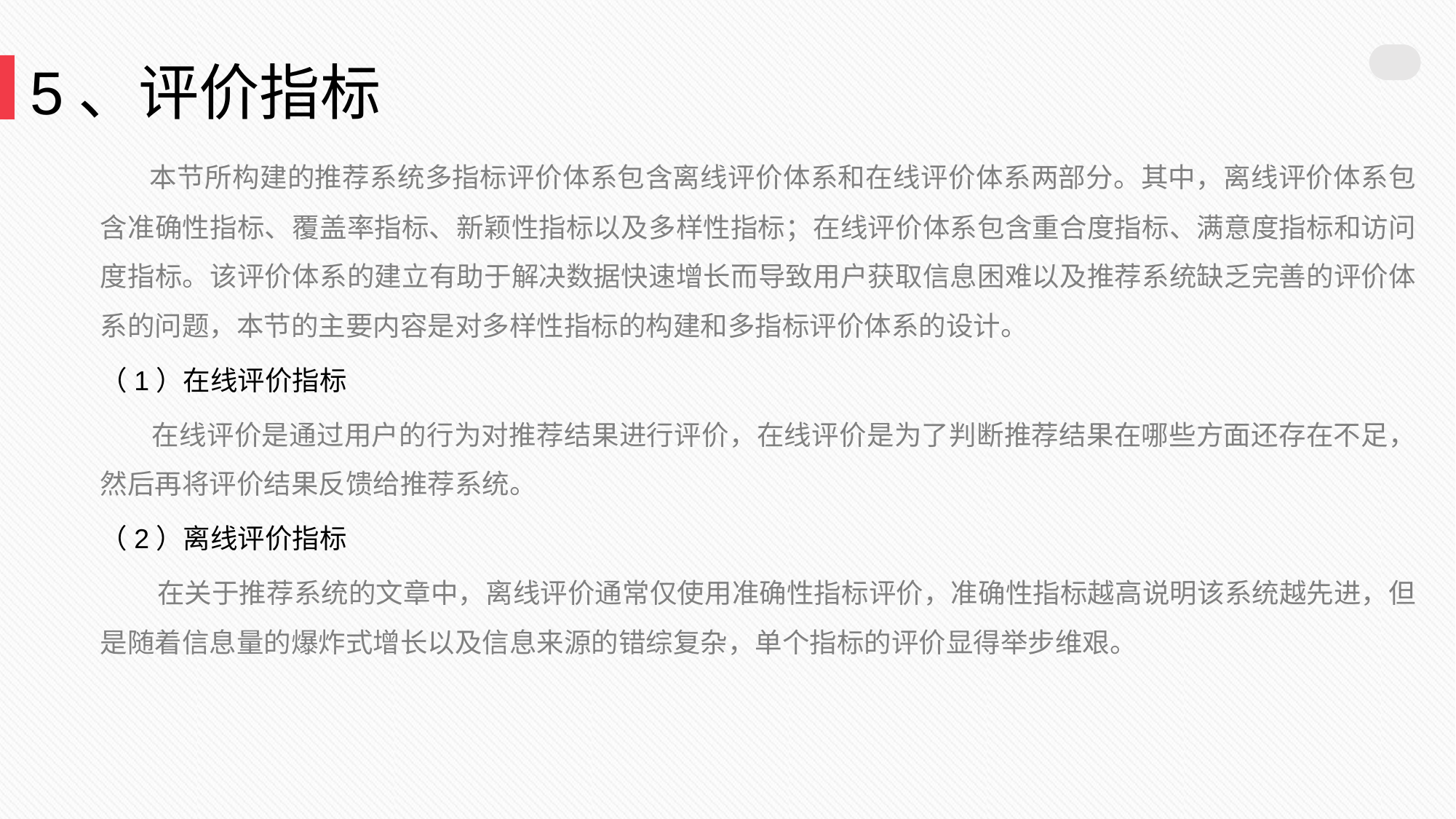

5、评价指标
      本节所构建的推荐系统多指标评价体系包含离线评价体系和在线评价体系两部分。其中，离线评价体系包含准确性指标、覆盖率指标、新颖性指标以及多样性指标；在线评价体系包含重合度指标、满意度指标和访问度指标。该评价体系的建立有助于解决数据快速增长而导致用户获取信息困难以及推荐系统缺乏完善的评价体系的问题，本节的主要内容是对多样性指标的构建和多指标评价体系的设计。
（1）在线评价指标
       在线评价是通过用户的行为对推荐结果进行评价，在线评价是为了判断推荐结果在哪些方面还存在不足，然后再将评价结果反馈给推荐系统。
（2）离线评价指标
        在关于推荐系统的文章中，离线评价通常仅使用准确性指标评价，准确性指标越高说明该系统越先进，但是随着信息量的爆炸式增长以及信息来源的错综复杂，单个指标的评价显得举步维艰。